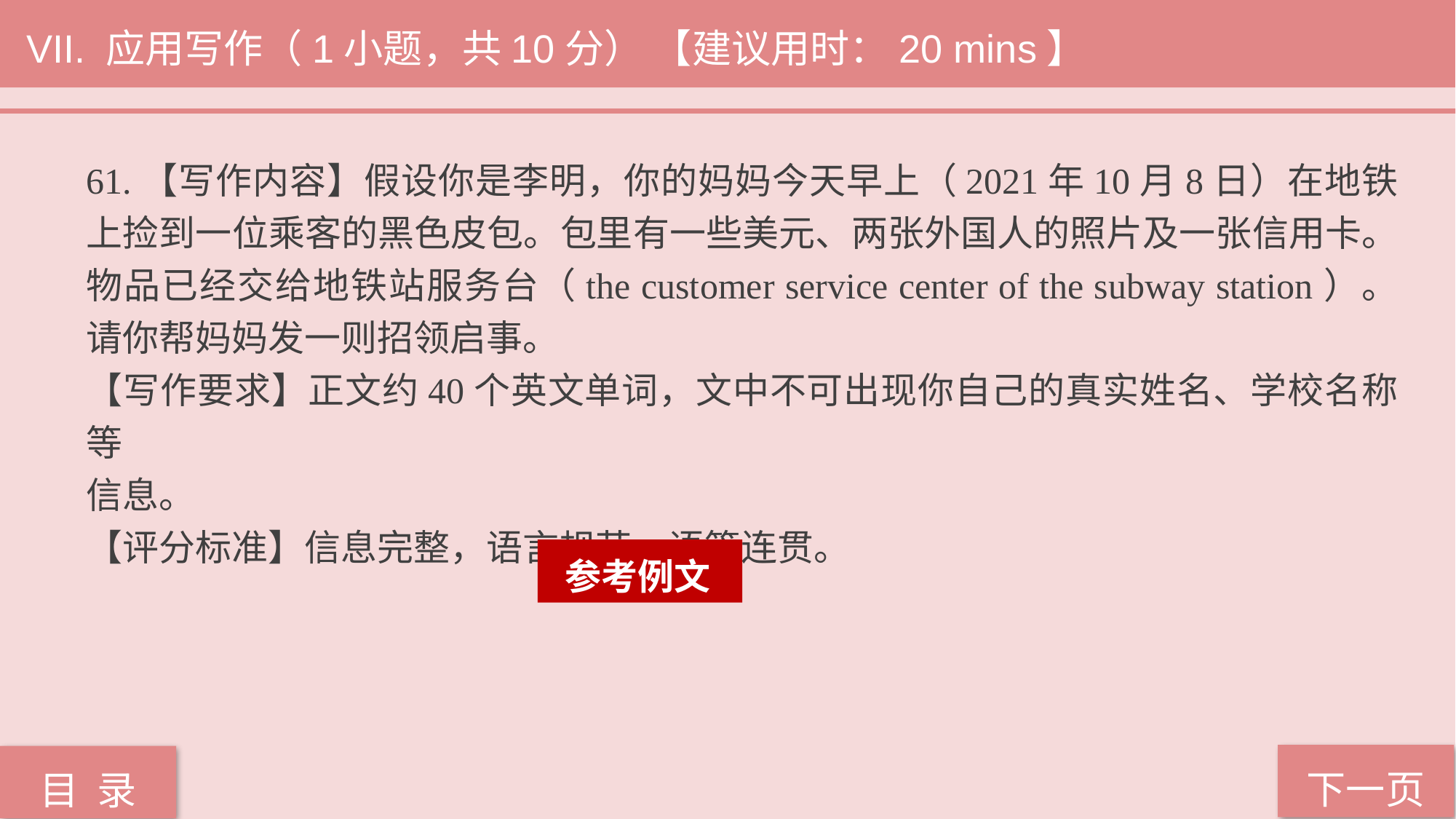

VII. 应用写作（1小题，共10分） 【建议用时：20 mins】
61.【写作内容】假设你是李明，你的妈妈今天早上（2021年10月8日）在地铁上捡到一位乘客的黑色皮包。包里有一些美元、两张外国人的照片及一张信用卡。物品已经交给地铁站服务台（the customer service center of the subway station）。请你帮妈妈发一则招领启事。
【写作要求】正文约40个英文单词，文中不可出现你自己的真实姓名、学校名称等
信息。
【评分标准】信息完整，语言规范，语篇连贯。
 参考例文